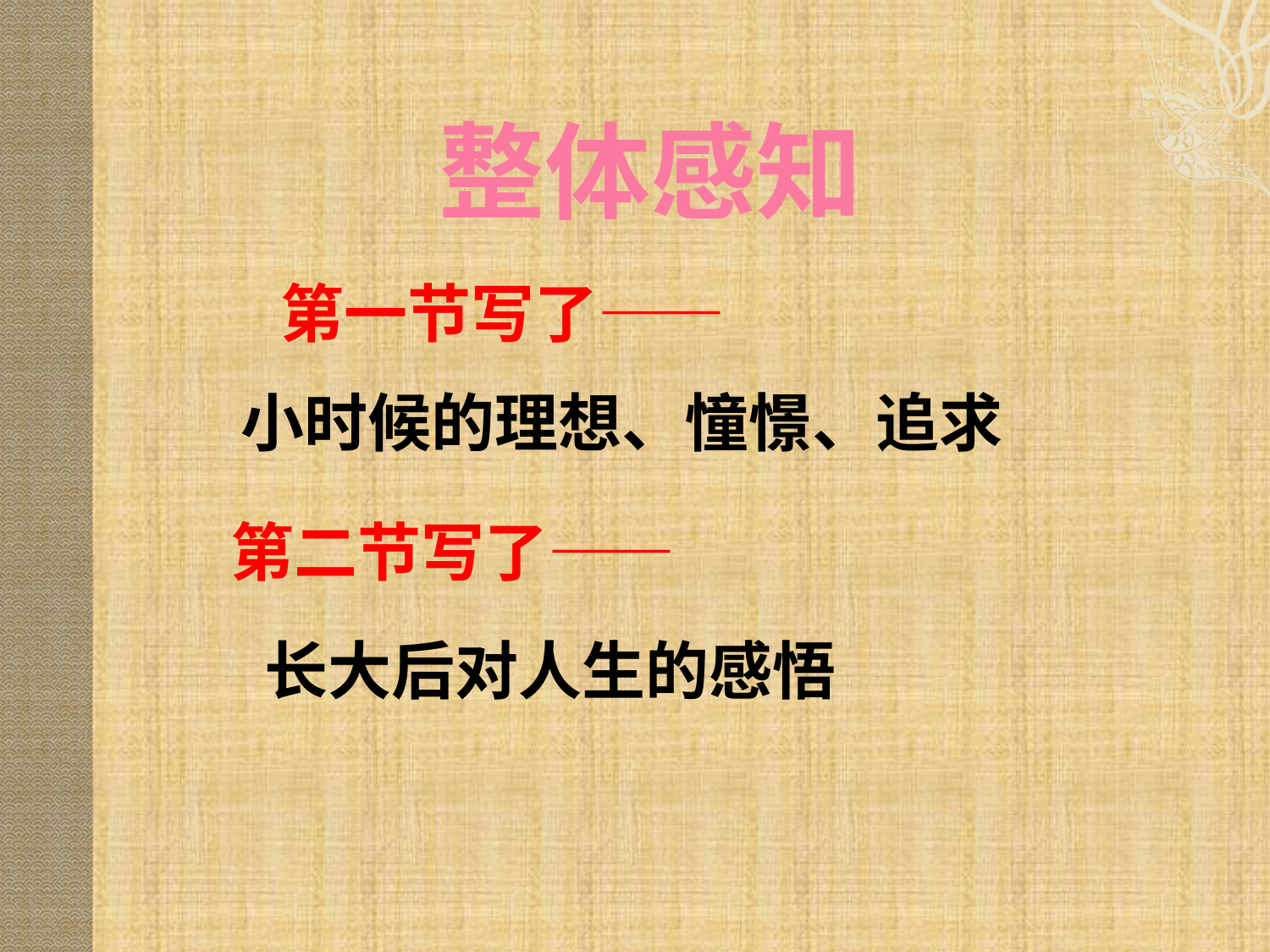

整体感知
第一节写了——
小时候的理想、憧憬、追求
第二节写了——
长大后对人生的感悟